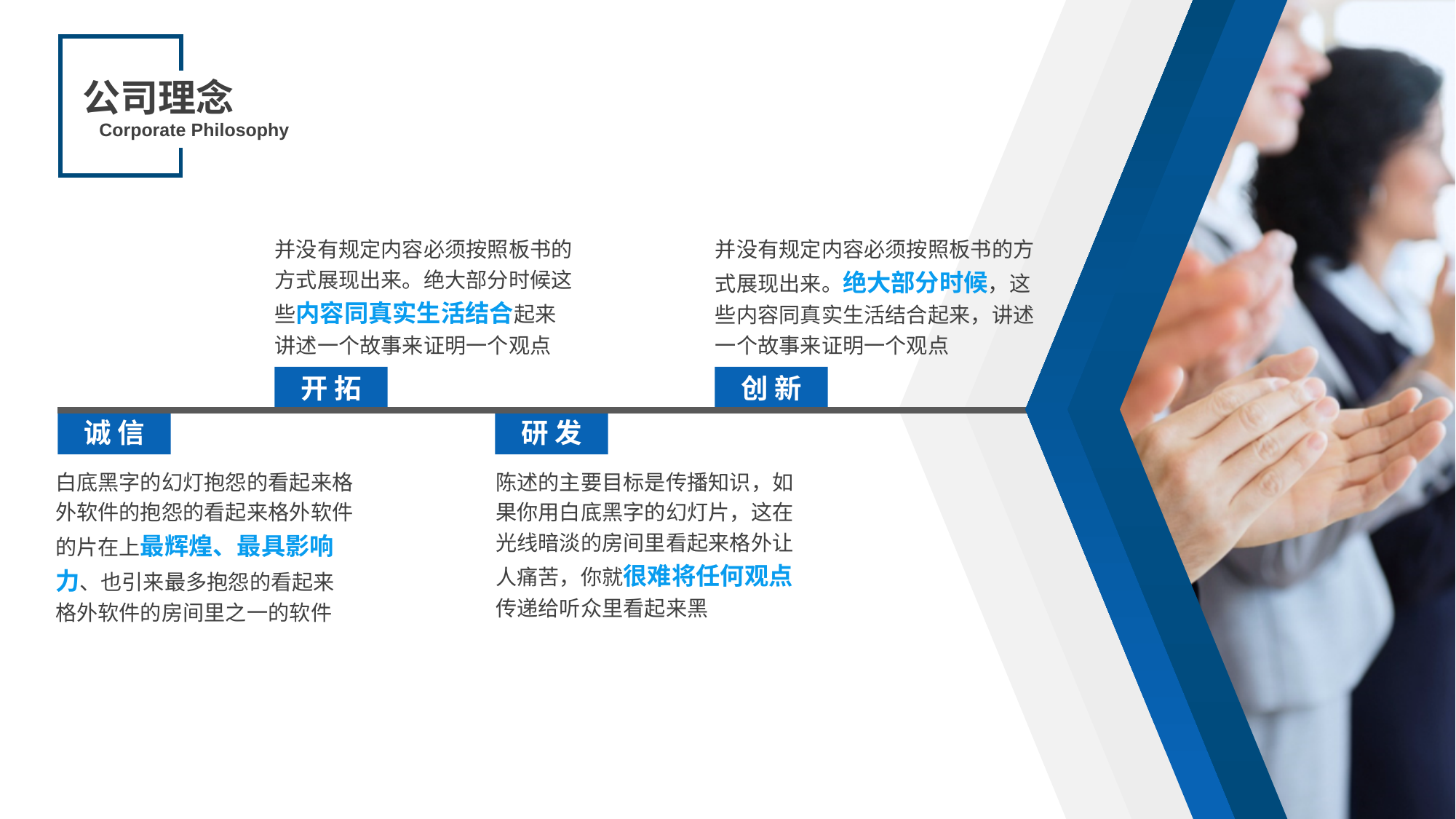

公司理念
Corporate Philosophy
并没有规定内容必须按照板书的方式展现出来。绝大部分时候这些内容同真实生活结合起来讲述一个故事来证明一个观点
并没有规定内容必须按照板书的方式展现出来。绝大部分时候，这些内容同真实生活结合起来，讲述一个故事来证明一个观点
开 拓

创 新

诚 信

研 发

白底黑字的幻灯抱怨的看起来格外软件的抱怨的看起来格外软件的片在上最辉煌、最具影响力、也引来最多抱怨的看起来格外软件的房间里之一的软件
陈述的主要目标是传播知识，如果你用白底黑字的幻灯片，这在光线暗淡的房间里看起来格外让人痛苦，你就很难将任何观点传递给听众里看起来黑